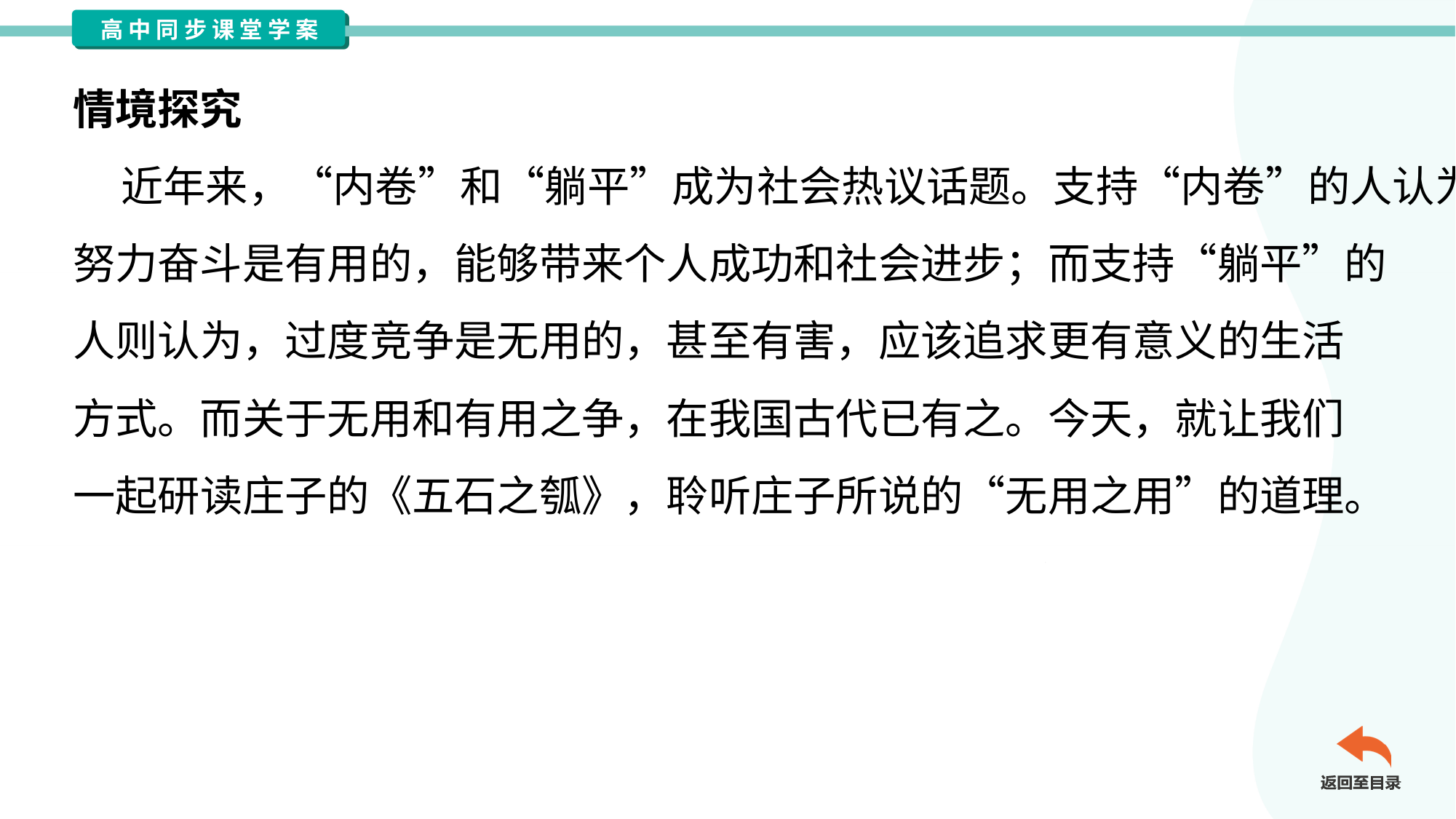

情境探究
    近年来，“内卷”和“躺平”成为社会热议话题。支持“内卷”的人认为，
努力奋斗是有用的，能够带来个人成功和社会进步；而支持“躺平”的
人则认为，过度竞争是无用的，甚至有害，应该追求更有意义的生活
方式。而关于无用和有用之争，在我国古代已有之。今天，就让我们
一起研读庄子的《五石之瓠》，聆听庄子所说的“无用之用”的道理。